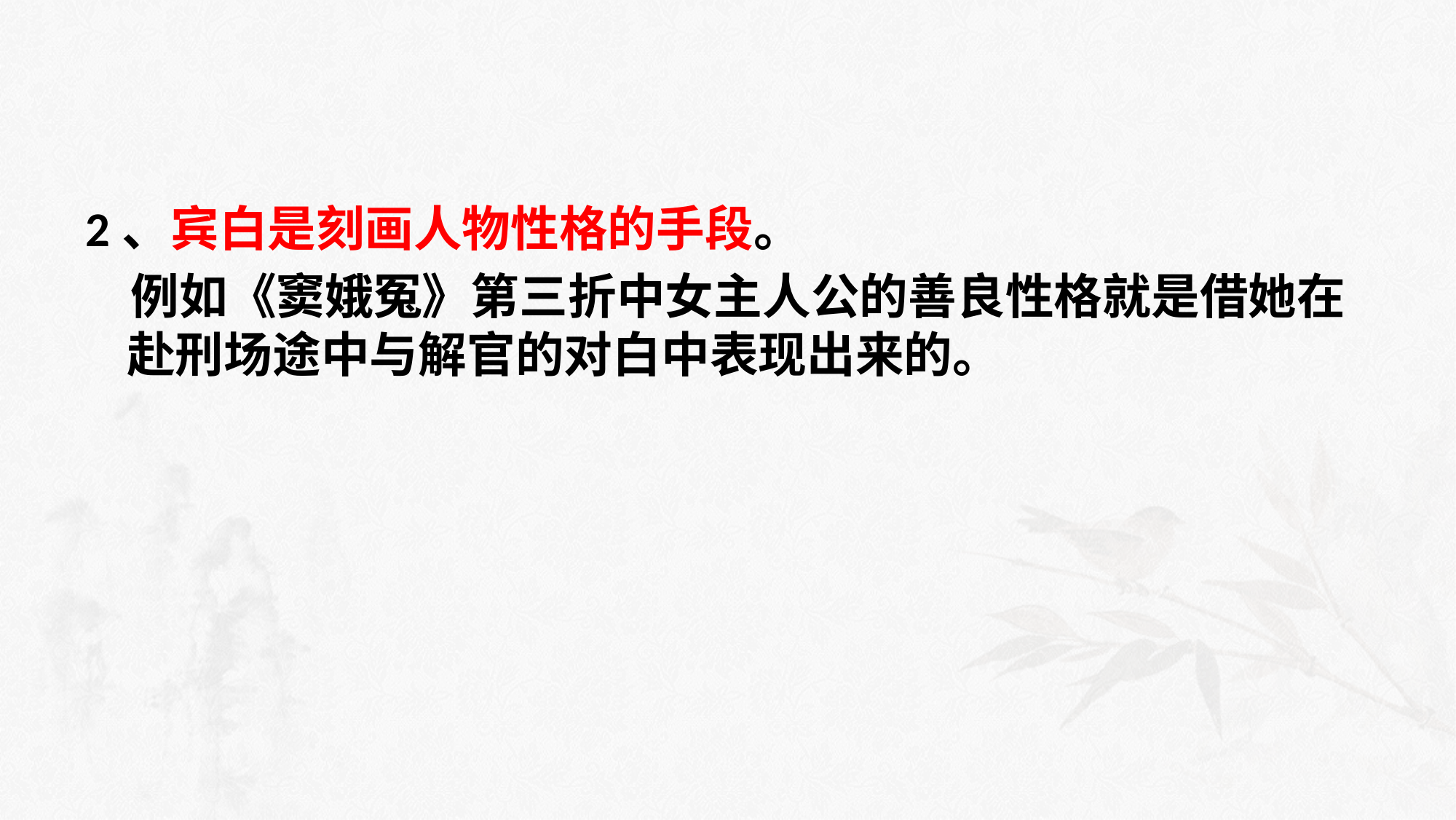

#
2、宾白是刻画人物性格的手段。
   例如《窦娥冤》第三折中女主人公的善良性格就是借她在赴刑场途中与解官的对白中表现出来的。